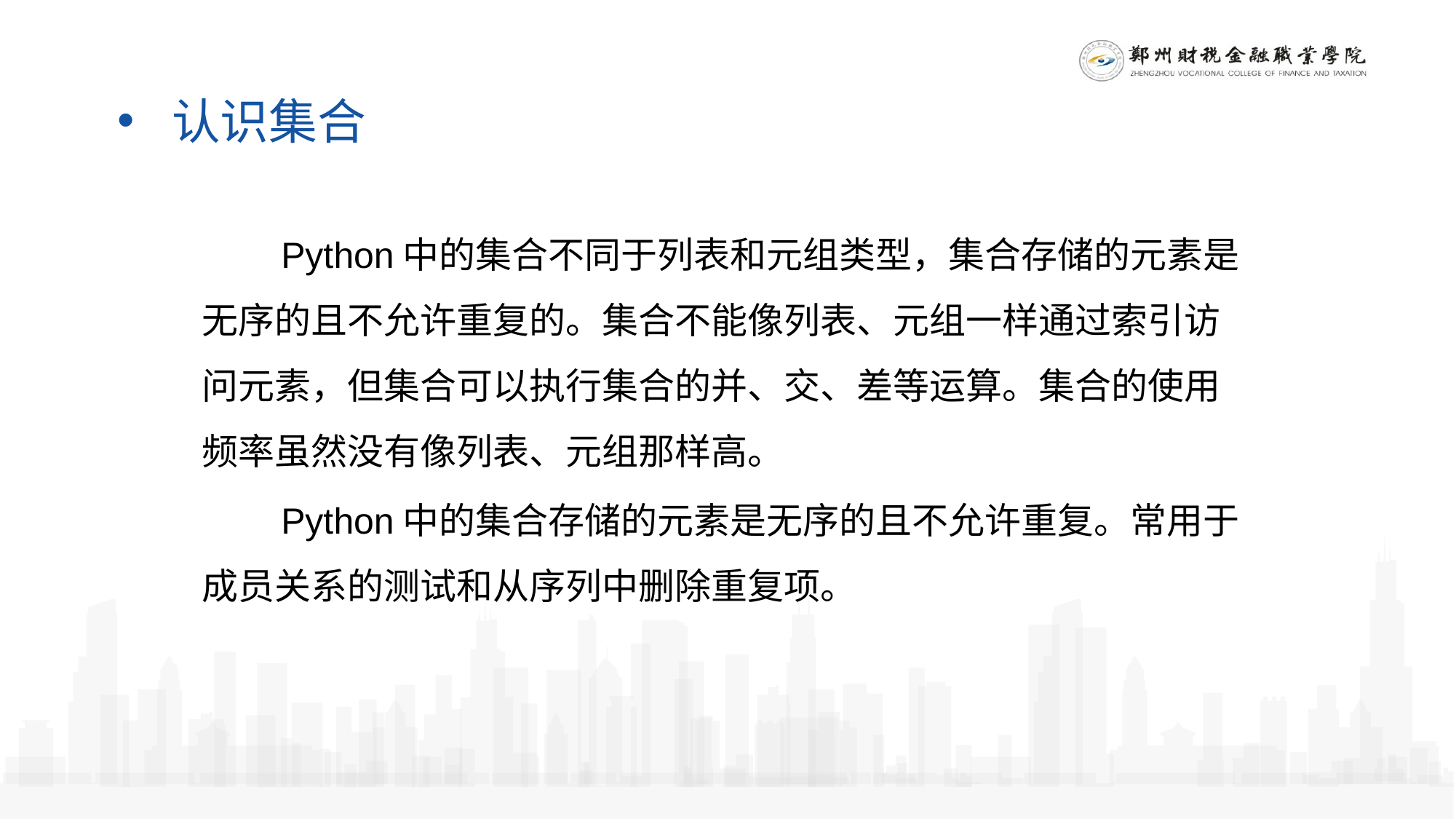

认识集合
   Python中的集合不同于列表和元组类型，集合存储的元素是无序的且不允许重复的。集合不能像列表、元组一样通过索引访问元素，但集合可以执行集合的并、交、差等运算。集合的使用频率虽然没有像列表、元组那样高。
   Python中的集合存储的元素是无序的且不允许重复。常用于成员关系的测试和从序列中删除重复项。